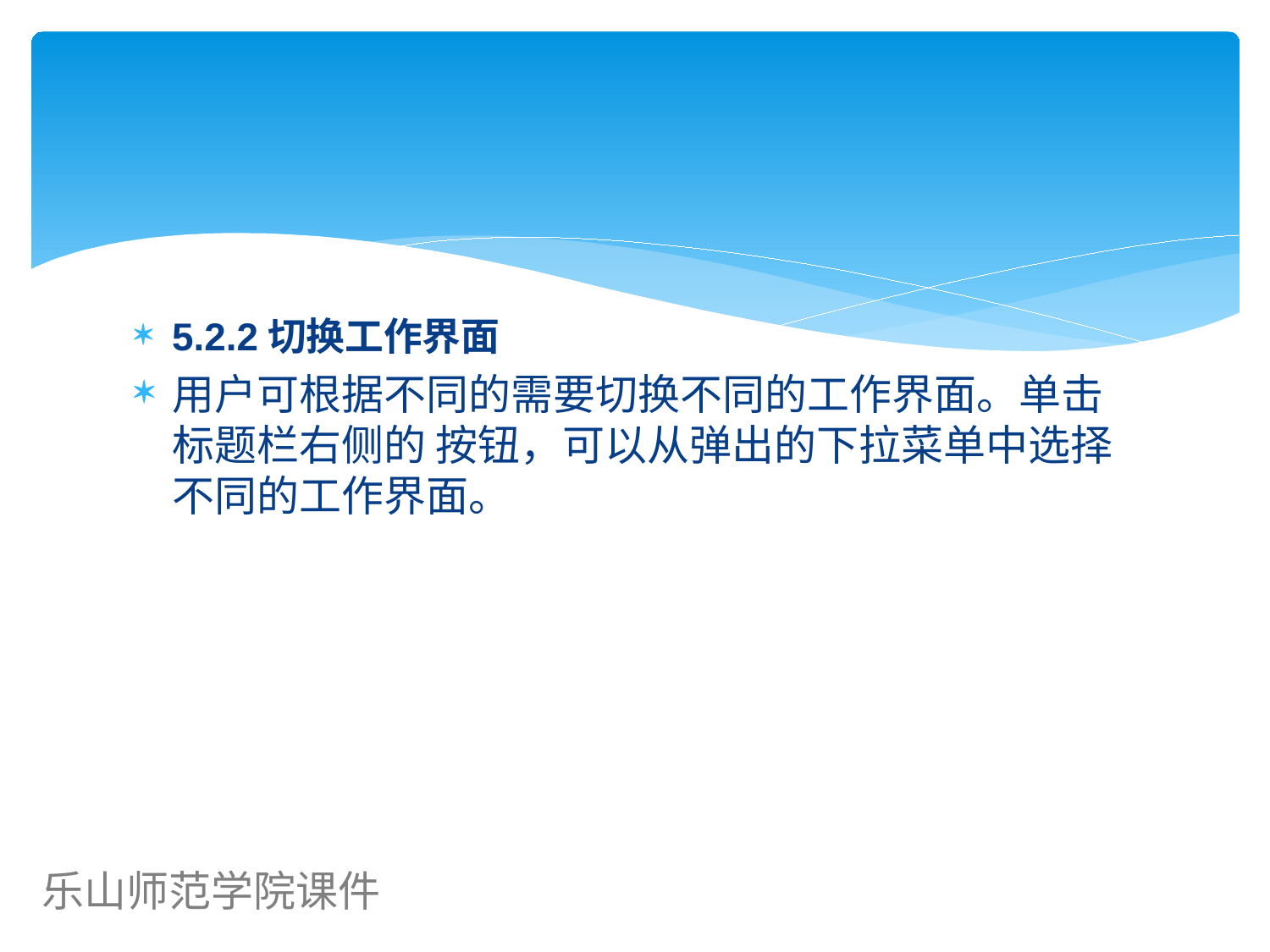

#
5.2.2切换工作界面
用户可根据不同的需要切换不同的工作界面。单击标题栏右侧的 按钮，可以从弹出的下拉菜单中选择不同的工作界面。